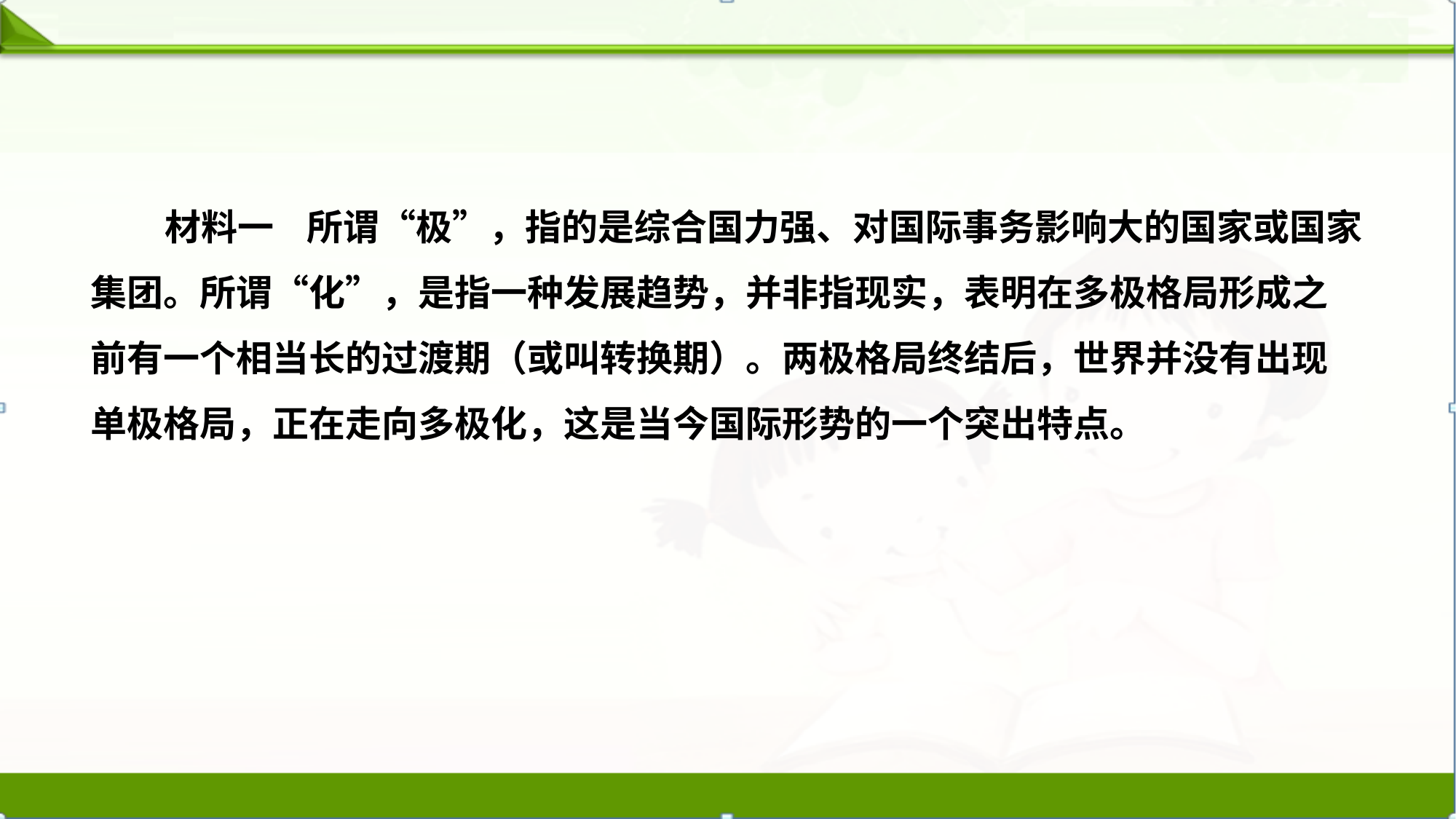

材料一    所谓“极”，指的是综合国力强、对国际事务影响大的国家或国家集团。所谓“化”，是指一种发展趋势，并非指现实，表明在多极格局形成之前有一个相当长的过渡期（或叫转换期）。两极格局终结后，世界并没有出现单极格局，正在走向多极化，这是当今国际形势的一个突出特点。